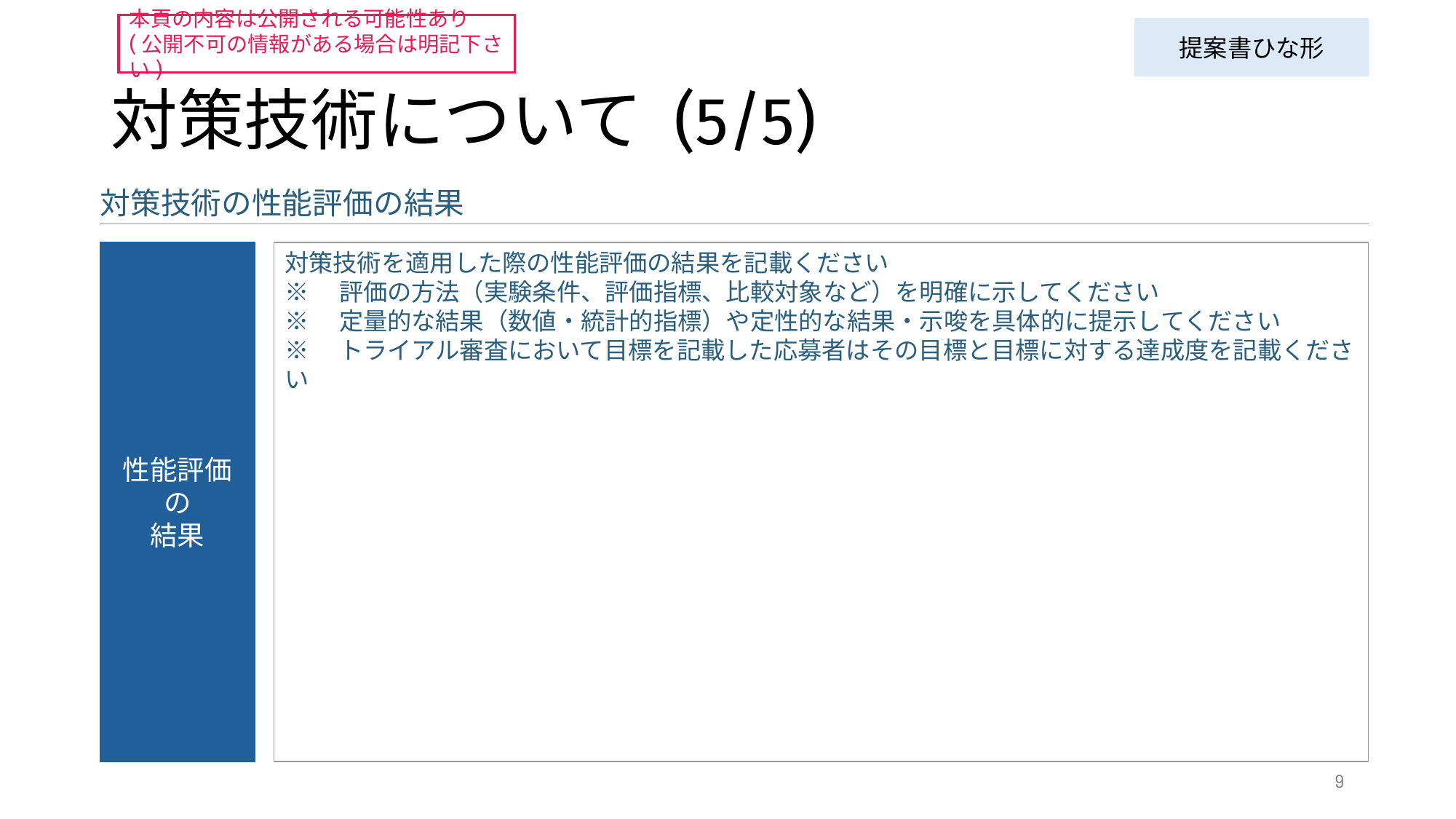

本頁の内容は公開される可能性あり
(公開不可の情報がある場合は明記下さい)
提案書ひな形
# 対策技術について (5/5)
対策技術の性能評価の結果
性能評価の
結果
対策技術を適用した際の性能評価の結果を記載ください
※　評価の方法（実験条件、評価指標、比較対象など）を明確に示してください
※　定量的な結果（数値・統計的指標）や定性的な結果・示唆を具体的に提示してください
※　トライアル審査において目標を記載した応募者はその目標と目標に対する達成度を記載ください